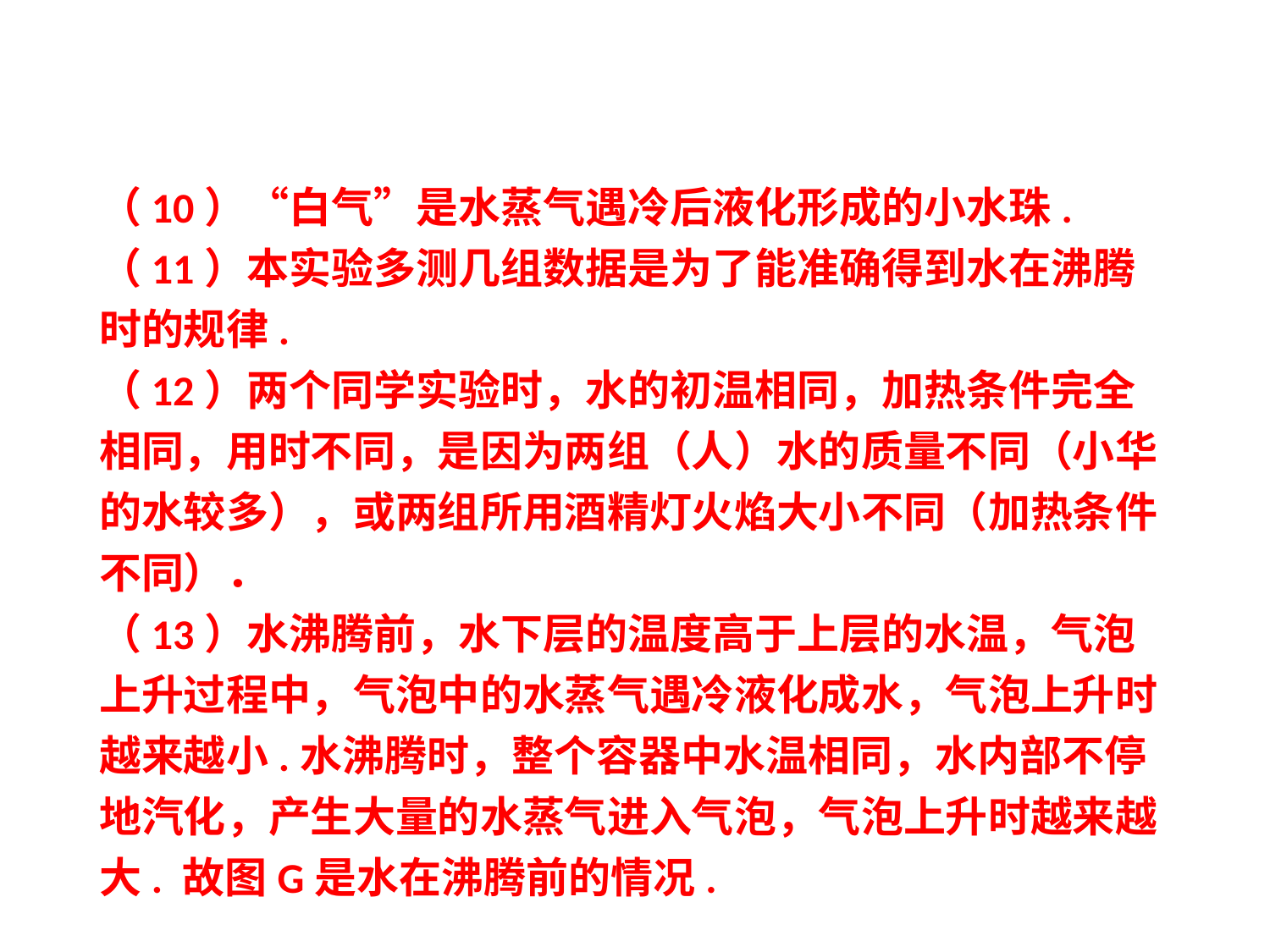

（10）“白气”是水蒸气遇冷后液化形成的小水珠.
（11）本实验多测几组数据是为了能准确得到水在沸腾时的规律.
（12）两个同学实验时，水的初温相同，加热条件完全相同，用时不同，是因为两组（人）水的质量不同（小华的水较多），或两组所用酒精灯火焰大小不同（加热条件不同）．
（13）水沸腾前，水下层的温度高于上层的水温，气泡上升过程中，气泡中的水蒸气遇冷液化成水，气泡上升时越来越小.水沸腾时，整个容器中水温相同，水内部不停地汽化，产生大量的水蒸气进入气泡，气泡上升时越来越大. 故图G是水在沸腾前的情况.